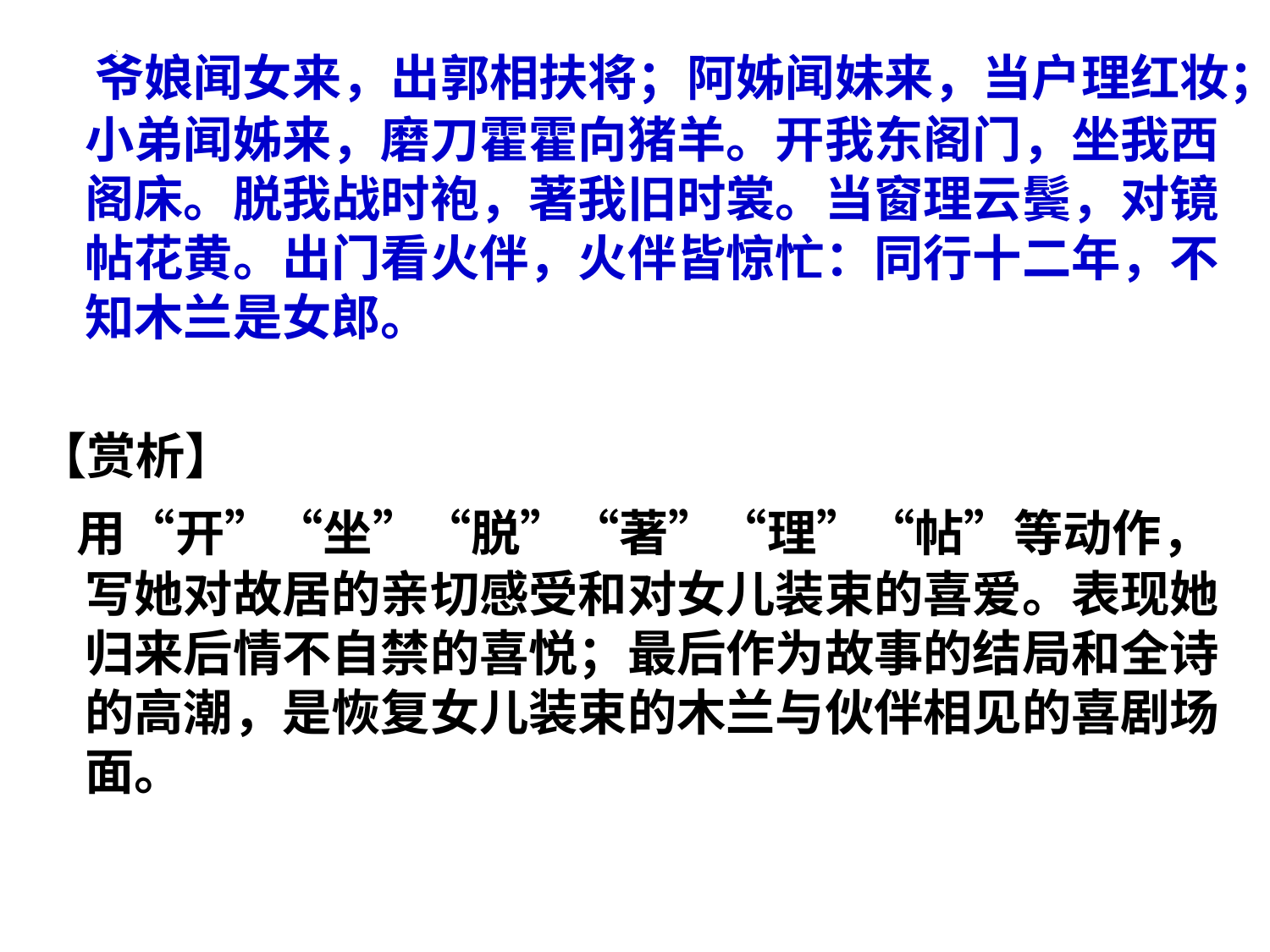

爷娘闻女来，出郭相扶将；阿姊闻妹来，当户理红妆；小弟闻姊来，磨刀霍霍向猪羊。开我东阁门，坐我西阁床。脱我战时袍，著我旧时裳。当窗理云鬓，对镜帖花黄。出门看火伴，火伴皆惊忙：同行十二年，不知木兰是女郎。

【赏析】
  用“开”“坐”“脱”“著”“理”“帖”等动作，写她对故居的亲切感受和对女儿装束的喜爱。表现她归来后情不自禁的喜悦；最后作为故事的结局和全诗的高潮，是恢复女儿装束的木兰与伙伴相见的喜剧场面。